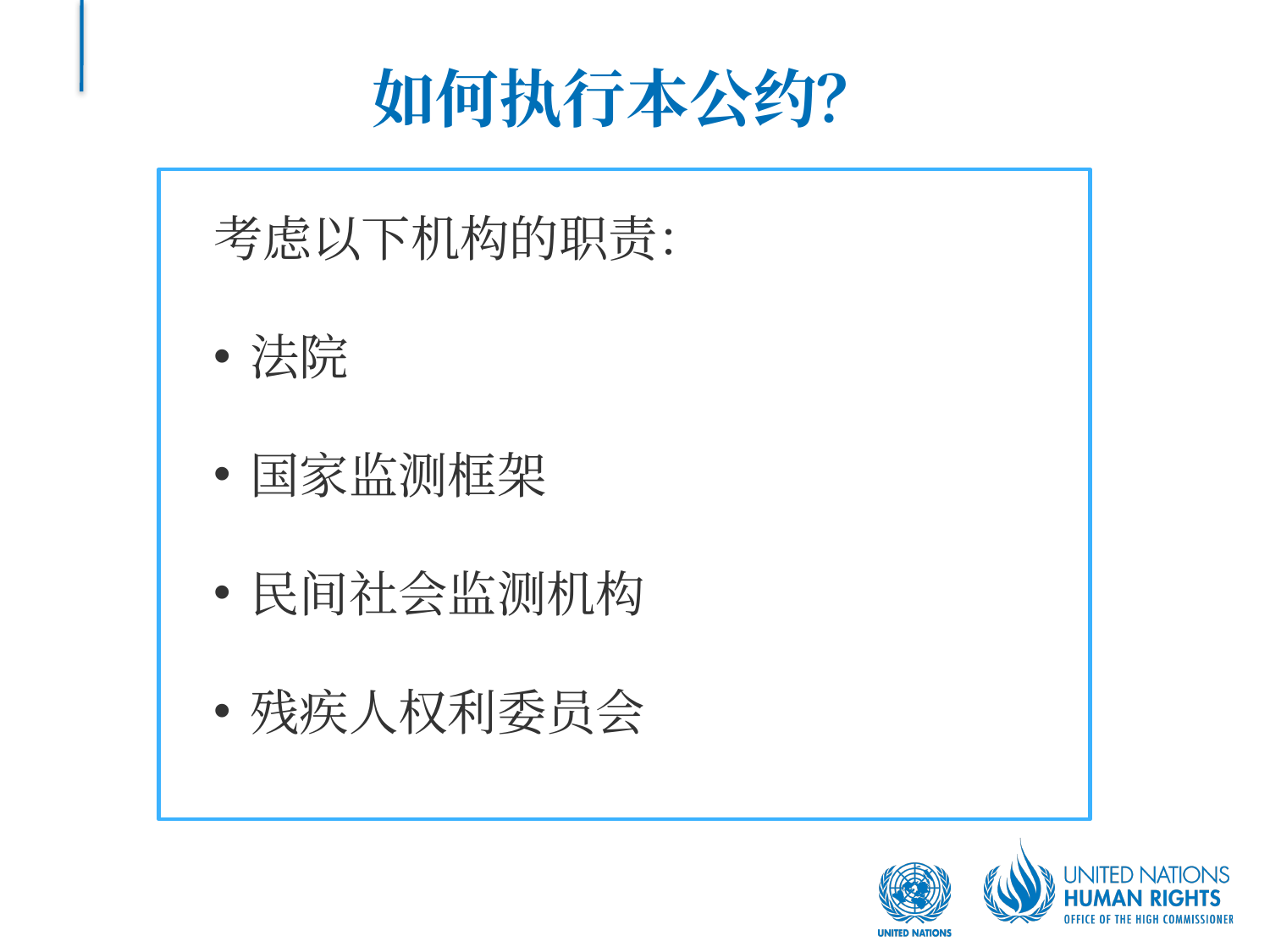

如何执行本公约？

考虑以下机构的职责：

法院

国家监测框架

民间社会监测机构

残疾人权利委员会